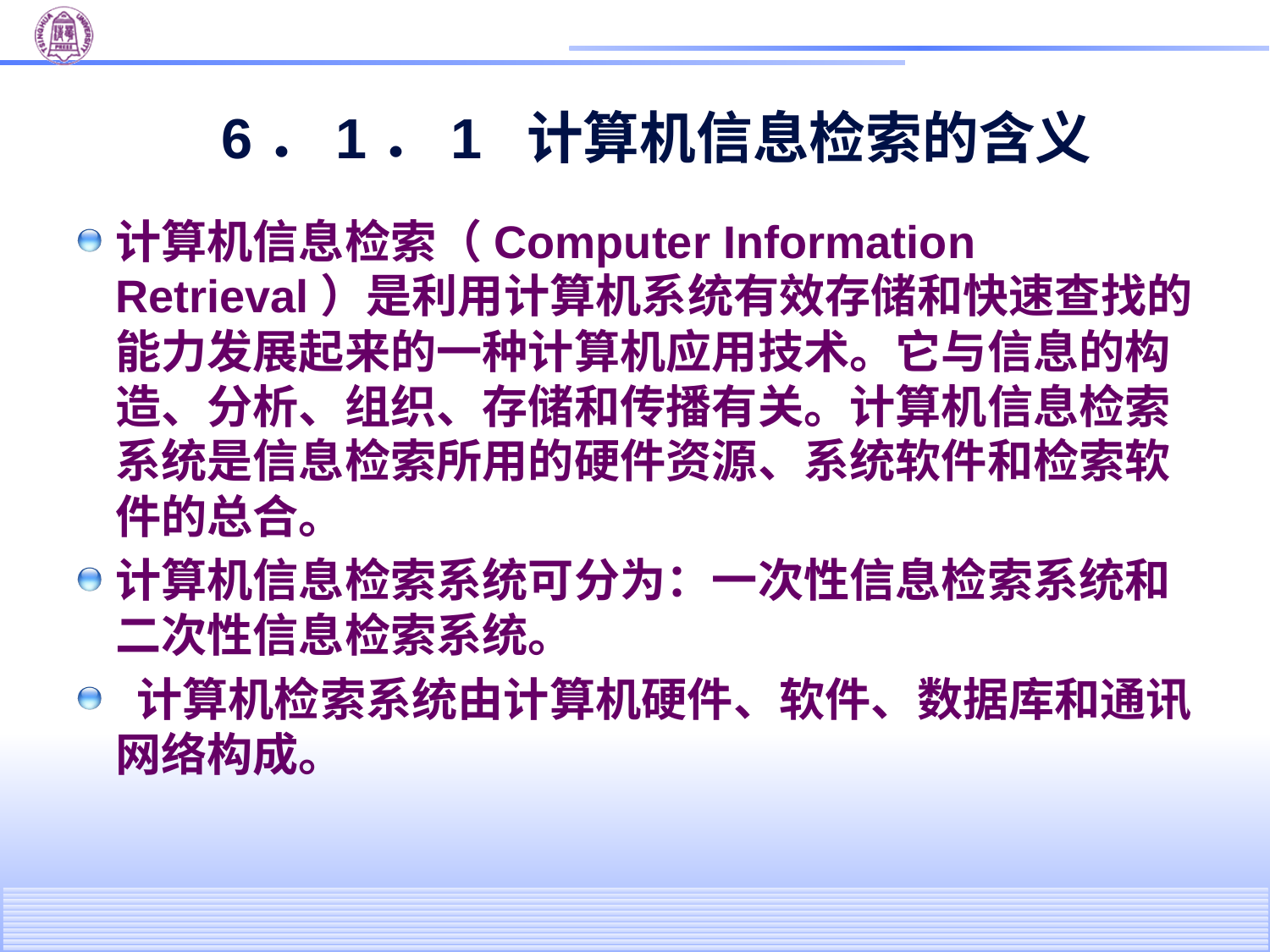

# 6．1．1  计算机信息检索的含义
计算机信息检索（Computer Information Retrieval）是利用计算机系统有效存储和快速查找的能力发展起来的一种计算机应用技术。它与信息的构造、分析、组织、存储和传播有关。计算机信息检索系统是信息检索所用的硬件资源、系统软件和检索软件的总合。
计算机信息检索系统可分为：一次性信息检索系统和二次性信息检索系统。
 计算机检索系统由计算机硬件、软件、数据库和通讯网络构成。